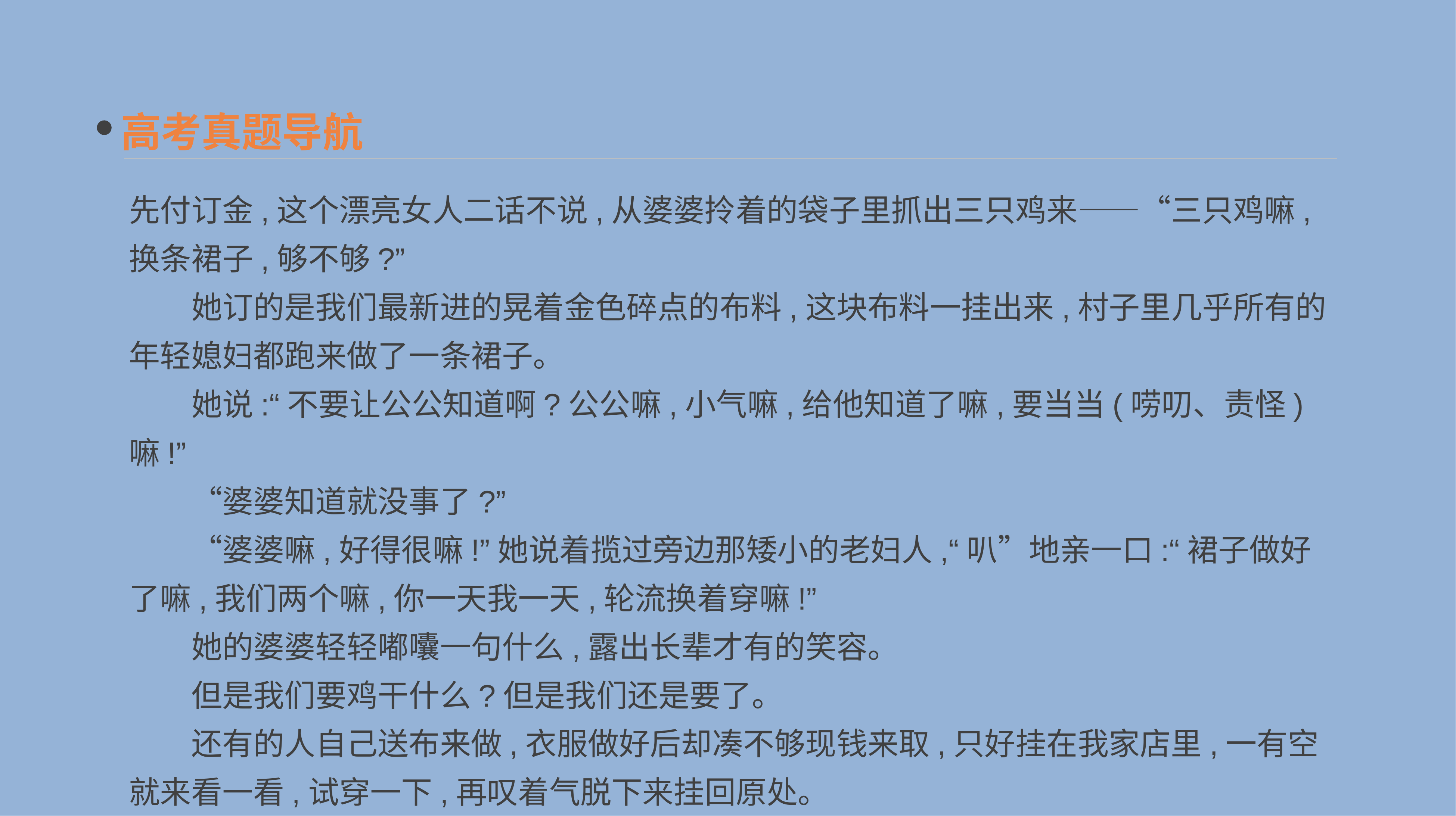

高考真题导航

先付订金,这个漂亮女人二话不说,从婆婆拎着的袋子里抓出三只鸡来——“三只鸡嘛,换条裙子,够不够?”
　　她订的是我们最新进的晃着金色碎点的布料,这块布料一挂出来,村子里几乎所有的年轻媳妇都跑来做了一条裙子。
　　她说:“不要让公公知道啊?公公嘛,小气嘛,给他知道了嘛,要当当(唠叨、责怪)嘛!”
　　“婆婆知道就没事了?”
　　“婆婆嘛,好得很嘛!”她说着揽过旁边那矮小的老妇人,“叭”地亲一口:“裙子做好了嘛,我们两个嘛,你一天我一天,轮流换着穿嘛!”
　　她的婆婆轻轻嘟囔一句什么,露出长辈才有的笑容。
　　但是我们要鸡干什么?但是我们还是要了。
　　还有的人自己送布来做,衣服做好后却凑不够现钱来取,只好挂在我家店里,一有空就来看一看,试穿一下,再叹着气脱下来挂回原处。